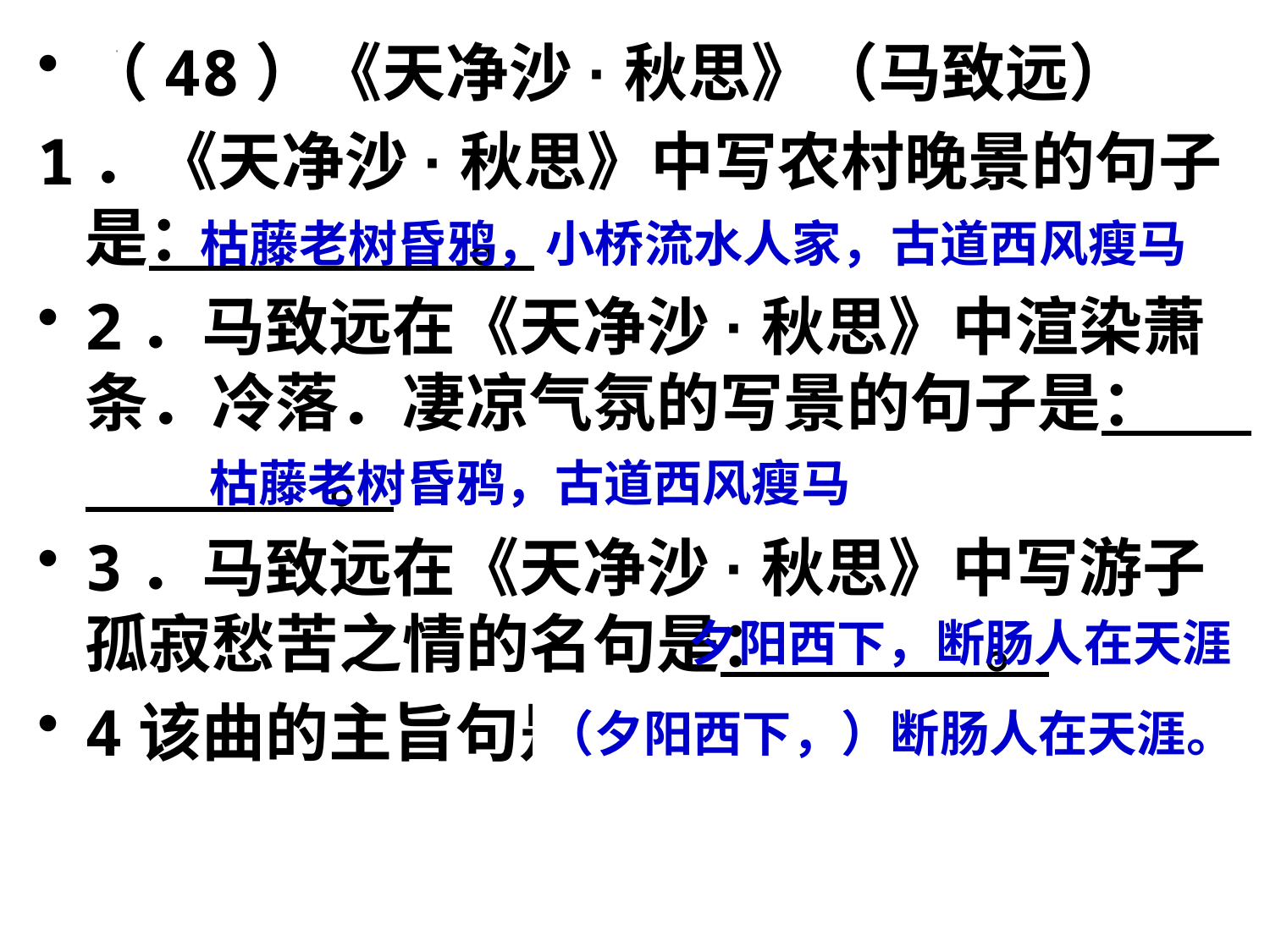

（48）《天净沙·秋思》（马致远）
1．《天净沙·秋思》中写农村晚景的句子是：                  。
2．马致远在《天净沙·秋思》中渲染萧条．冷落．凄凉气氛的写景的句子是：                        。
3．马致远在《天净沙·秋思》中写游子孤寂愁苦之情的名句是：              。
4该曲的主旨句是：               。
#
枯藤老树昏鸦，小桥流水人家，古道西风瘦马
枯藤老树昏鸦，古道西风瘦马
夕阳西下，断肠人在天涯
（夕阳西下，）断肠人在天涯。